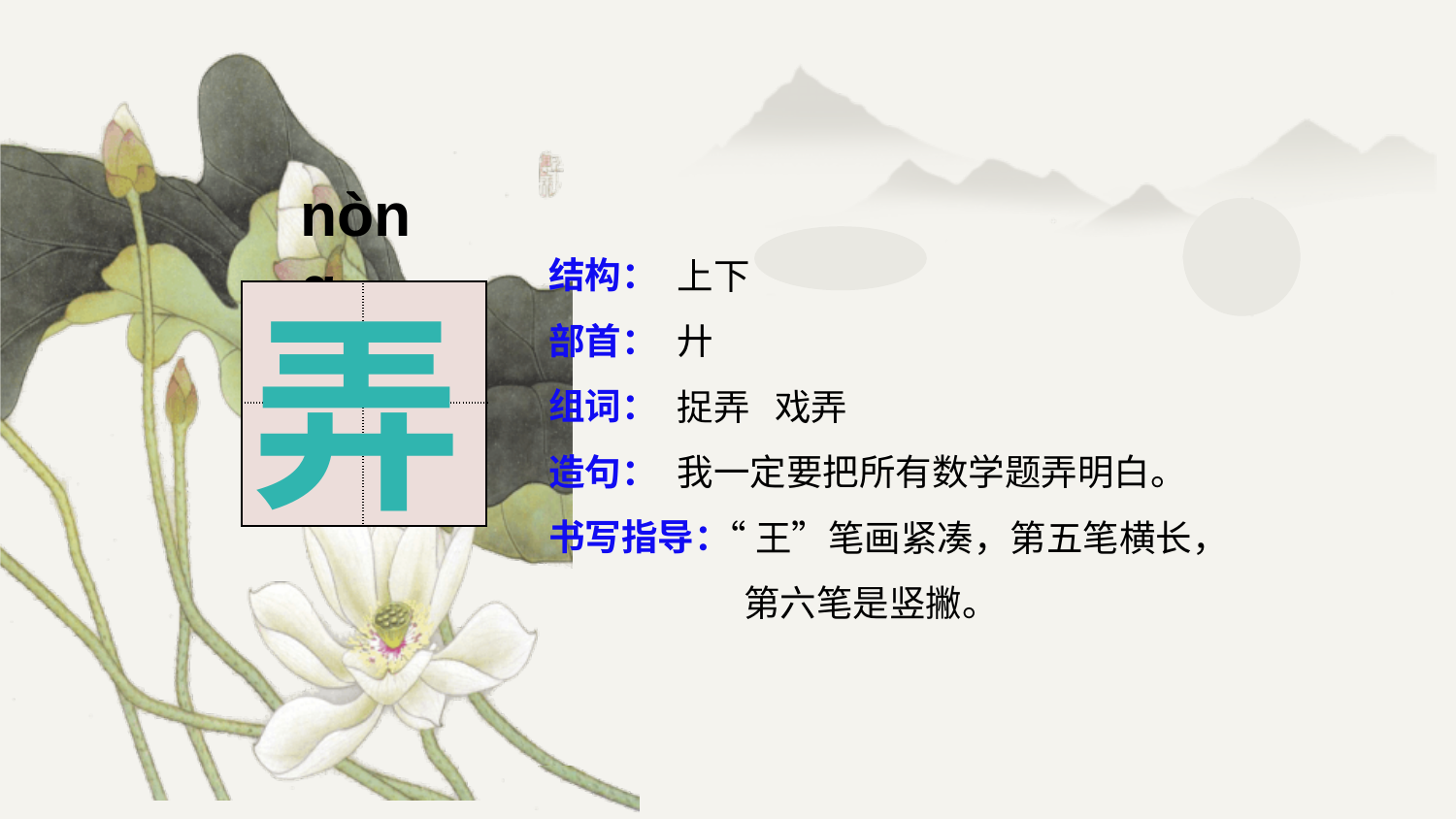

nònɡ
结构：
部首：
组词：
造句：
书写指导：
上下
廾
捉弄   戏弄
我一定要把所有数学题弄明白。
    “王”笔画紧凑，第五笔横长，
       第六笔是竖撇。
#
弄
|  |  |
| --- | --- |
|  |  |